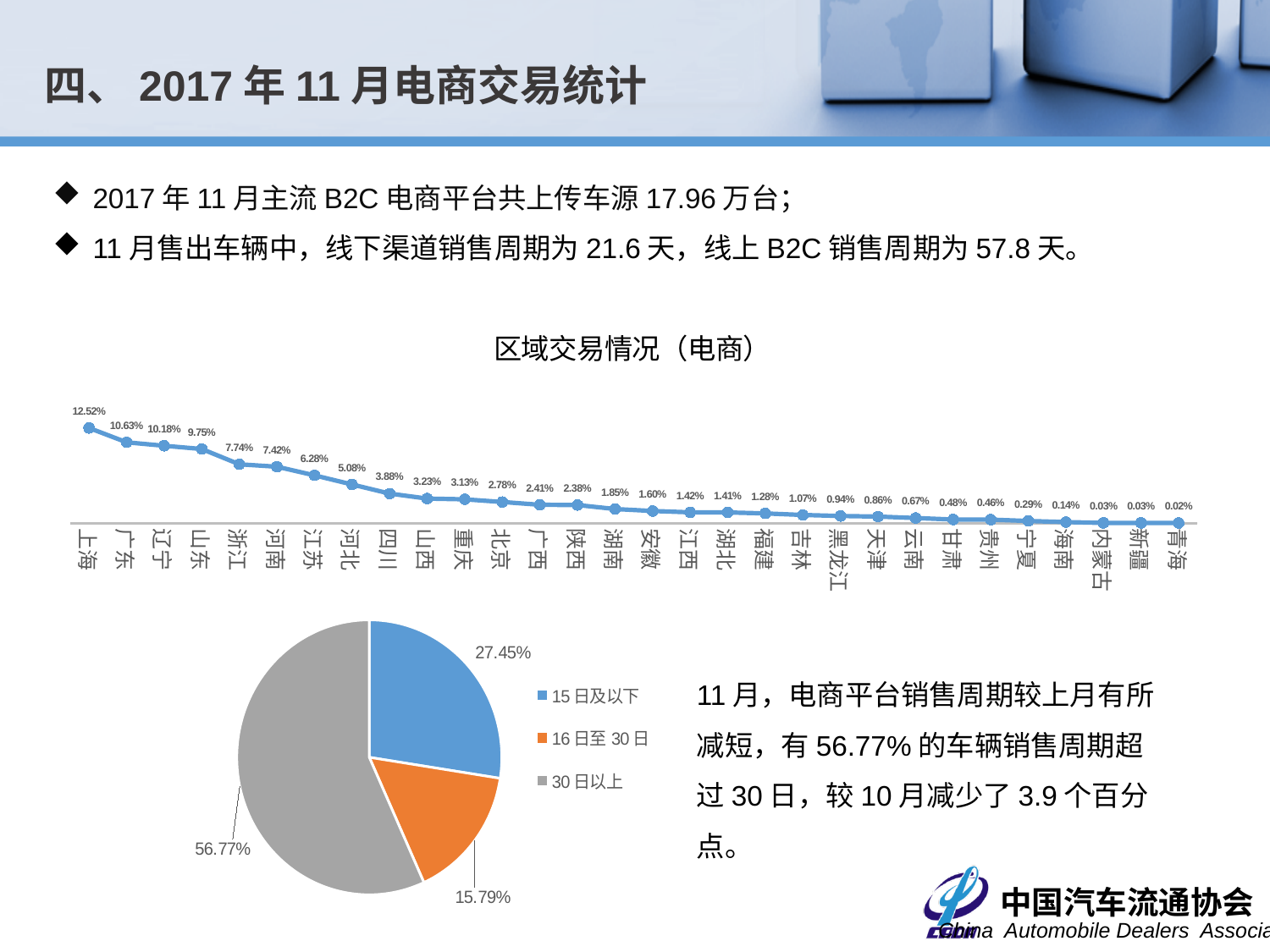

四、2017年11月电商交易统计
2017年11月主流B2C电商平台共上传车源17.96万台；
11月售出车辆中，线下渠道销售周期为21.6天，线上B2C销售周期为57.8天。

### Chart: 区域交易情况（电商）

| Category | 比例 |
|---|---|
| 上海 | 0.12517985611510787 |
| 广东 | 0.10631494804156674 |
| 辽宁 | 0.10183852917665867 |
| 山东 | 0.09752198241406874 |
| 浙江 | 0.07737809752198242 |
| 河南 | 0.0741806554756195 |
| 江苏 | 0.0628297362110312 |
| 河北 | 0.05083932853717026 |
| 四川 | 0.038848920863309364 |
| 山西 | 0.0322941646682654 |
| 重庆 | 0.03133493205435653 |
| 北京 | 0.027817745803357337 |
| 广西 | 0.02414068745003997 |
| 陕西 | 0.02382094324540368 |
| 湖南 | 0.018545163868904882 |
| 安徽 | 0.01598721023181455 |
| 江西 | 0.014228617106314944 |
| 湖北 | 0.014068745003996798 |
| 福建 | 0.012789768185451638 |
| 吉林 | 0.010711430855315751 |
| 黑龙江 | 0.009432454036770588 |
| 天津 | 0.008633093525179858 |
| 云南 | 0.0067146282973621135 |
| 甘肃 | 0.004796163069544369 |
| 贵州 | 0.004636290967226219 |
| 宁夏 | 0.002877697841726621 |
| 海南 | 0.0014388489208633105 |
| 内蒙古 | 0.0003197442046362912 |
| 新疆 | 0.0003197442046362912 |
| 青海 | 0.00015987210231814558 |

### Chart

| Category | 销量占比 |
|---|---|
| 15日及以下 | 0.2744743758212879 |
| 16日至30日 | 0.15785151116951374 |
| 30日以上 | 0.567674113009199 |

### Chart

| Category |
|---|
11月，电商平台销售周期较上月有所减短，有56.77%的车辆销售周期超过30日，较10月减少了3.9个百分点。